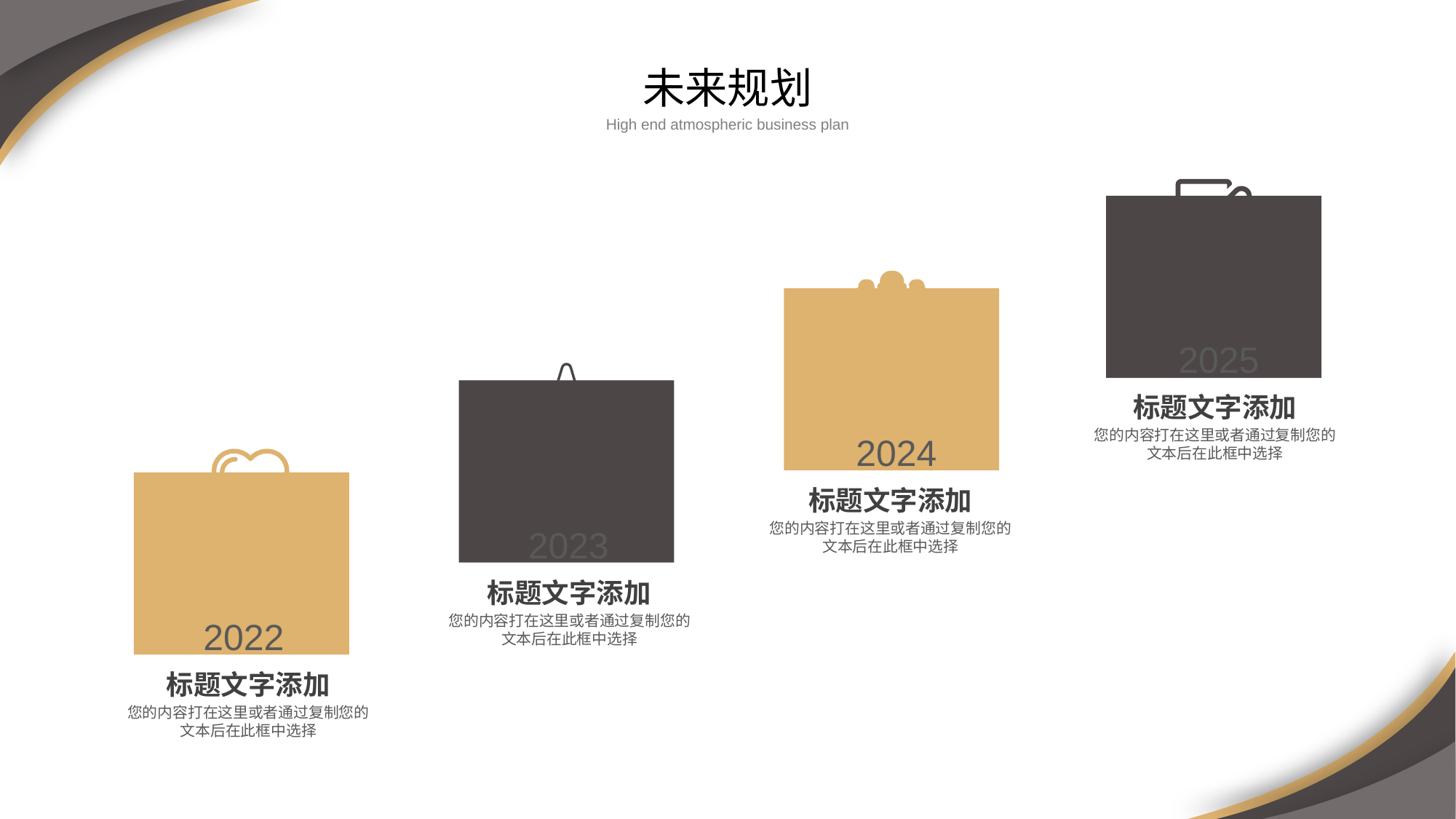

未来规划
High end atmospheric business plan

2025

2024

2023
标题文字添加
您的内容打在这里或者通过复制您的文本后在此框中选择

2022
标题文字添加
您的内容打在这里或者通过复制您的文本后在此框中选择
标题文字添加
您的内容打在这里或者通过复制您的文本后在此框中选择
标题文字添加
您的内容打在这里或者通过复制您的文本后在此框中选择